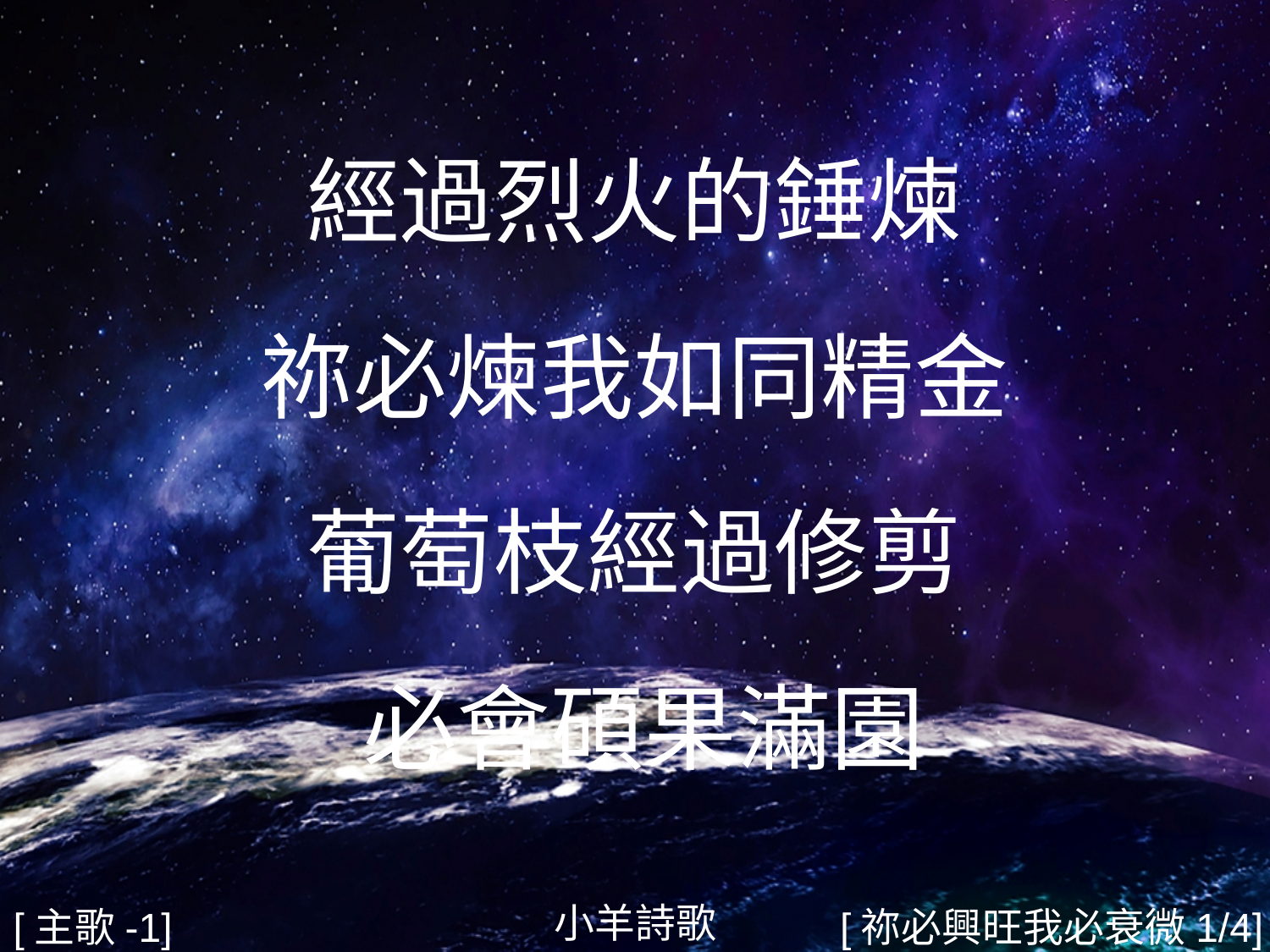

經過烈火的錘煉

祢必煉我如同精金

葡萄枝經過修剪

 必會碩果滿園

#

小羊詩歌
[主歌-1]
[祢必興旺我必衰微1/4]